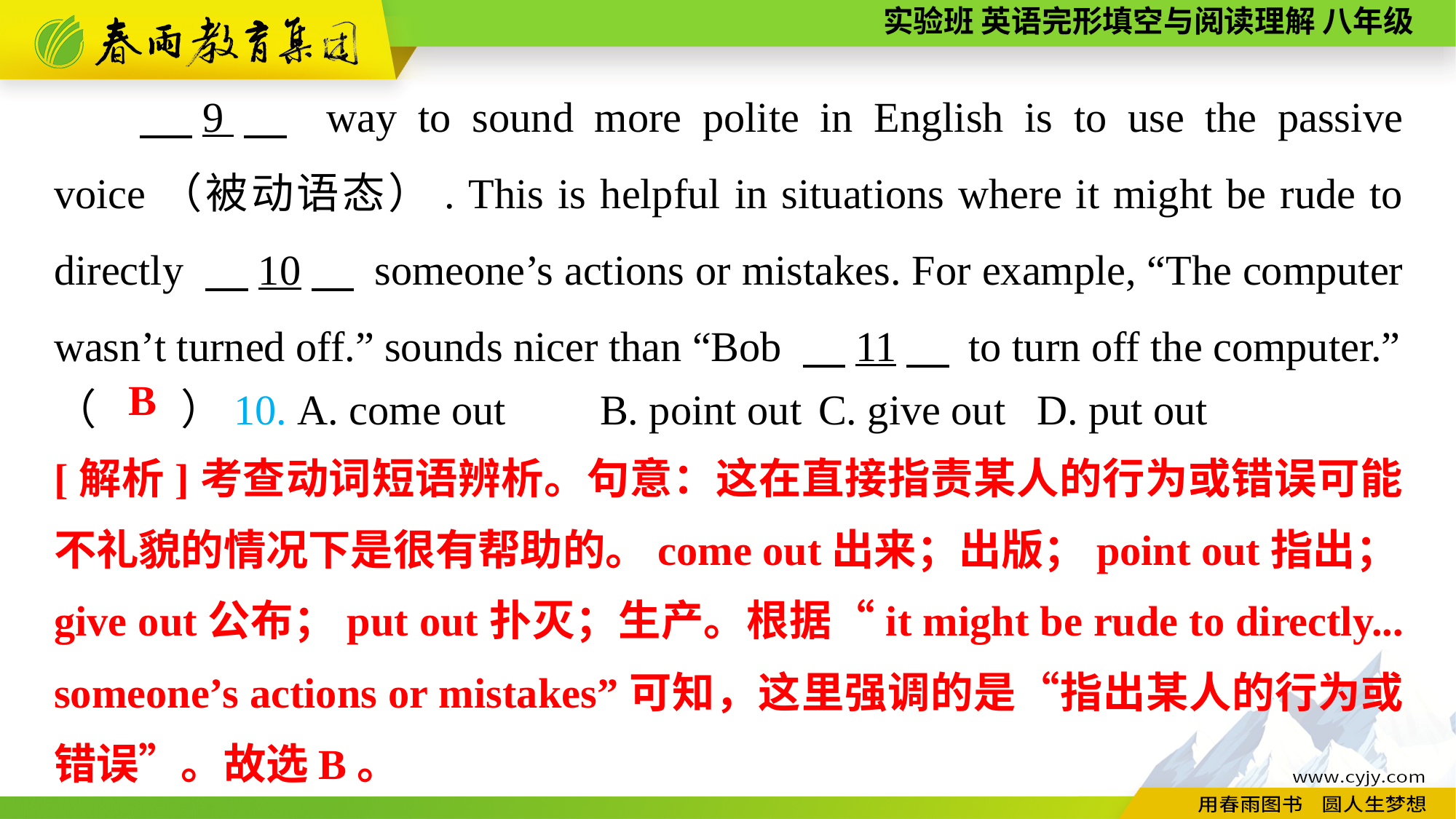

9　 way to sound more polite in English is to use the passive voice（被动语态）. This is helpful in situations where it might be rude to directly 　10　 someone’s actions or mistakes. For example, “The computer wasn’t turned off.” sounds nicer than “Bob 　11　 to turn off the computer.”
（　　）10. A. come out	B. point out	C. give out	D. put out
B
[解析]考查动词短语辨析。句意：这在直接指责某人的行为或错误可能不礼貌的情况下是很有帮助的。come out出来；出版；point out指出；give out公布；put out扑灭；生产。根据“it might be rude to directly... someone’s actions or mistakes”可知，这里强调的是“指出某人的行为或错误”。故选B。